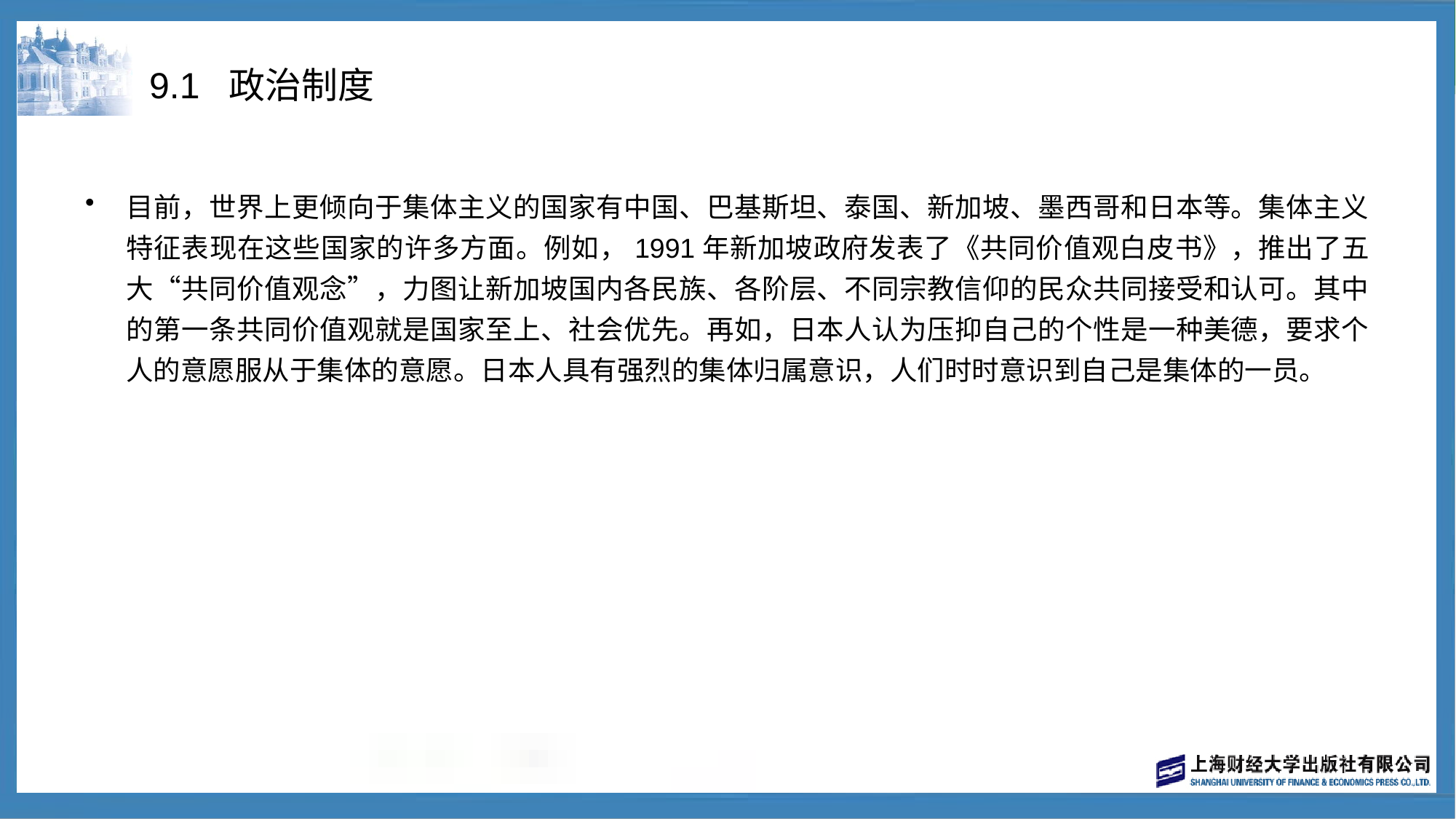

# 9.1  政治制度
目前，世界上更倾向于集体主义的国家有中国、巴基斯坦、泰国、新加坡、墨西哥和日本等。集体主义特征表现在这些国家的许多方面。例如，1991年新加坡政府发表了《共同价值观白皮书》，推出了五大“共同价值观念”，力图让新加坡国内各民族、各阶层、不同宗教信仰的民众共同接受和认可。其中的第一条共同价值观就是国家至上、社会优先。再如，日本人认为压抑自己的个性是一种美德，要求个人的意愿服从于集体的意愿。日本人具有强烈的集体归属意识，人们时时意识到自己是集体的一员。